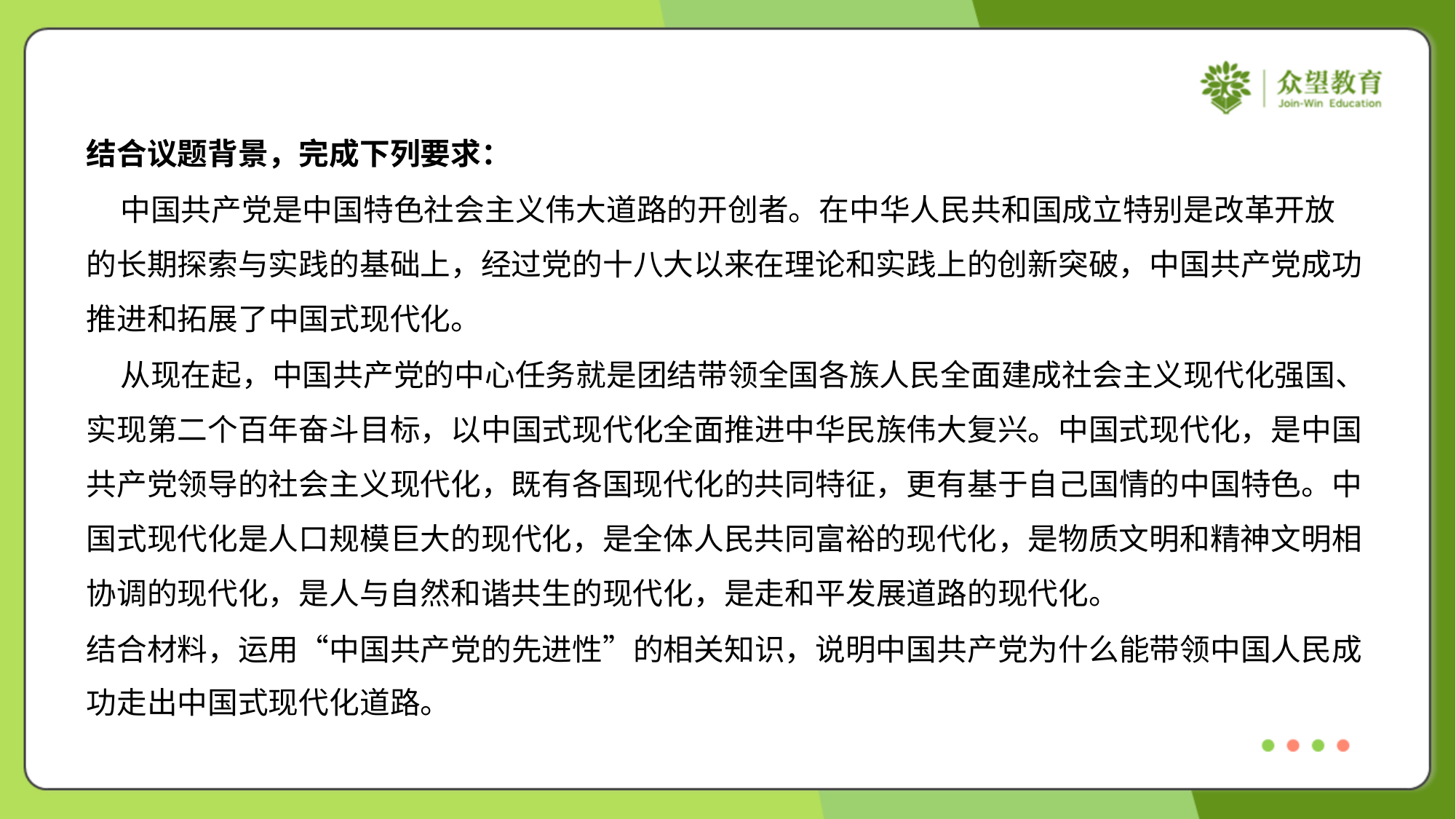

结合议题背景，完成下列要求：
    中国共产党是中国特色社会主义伟大道路的开创者。在中华人民共和国成立特别是改革开放
的长期探索与实践的基础上，经过党的十八大以来在理论和实践上的创新突破，中国共产党成功
推进和拓展了中国式现代化。
    从现在起，中国共产党的中心任务就是团结带领全国各族人民全面建成社会主义现代化强国、
实现第二个百年奋斗目标，以中国式现代化全面推进中华民族伟大复兴。中国式现代化，是中国
共产党领导的社会主义现代化，既有各国现代化的共同特征，更有基于自己国情的中国特色。中
国式现代化是人口规模巨大的现代化，是全体人民共同富裕的现代化，是物质文明和精神文明相
协调的现代化，是人与自然和谐共生的现代化，是走和平发展道路的现代化。
结合材料，运用“中国共产党的先进性”的相关知识，说明中国共产党为什么能带领中国人民成
功走出中国式现代化道路。